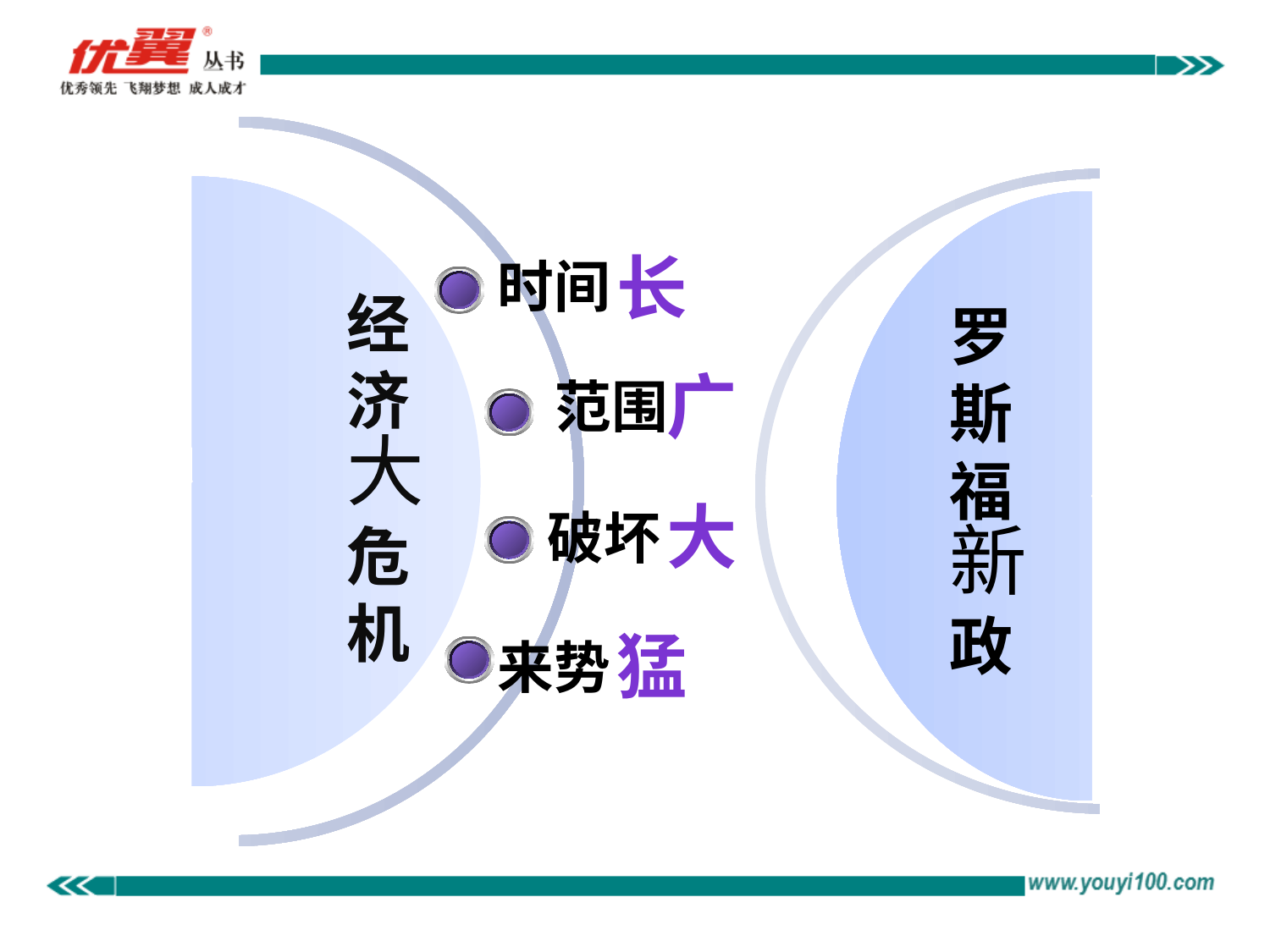

罗
斯
福
新
政

长
时间

经
济
大
危
机
广
范围

大
破坏

猛
来势